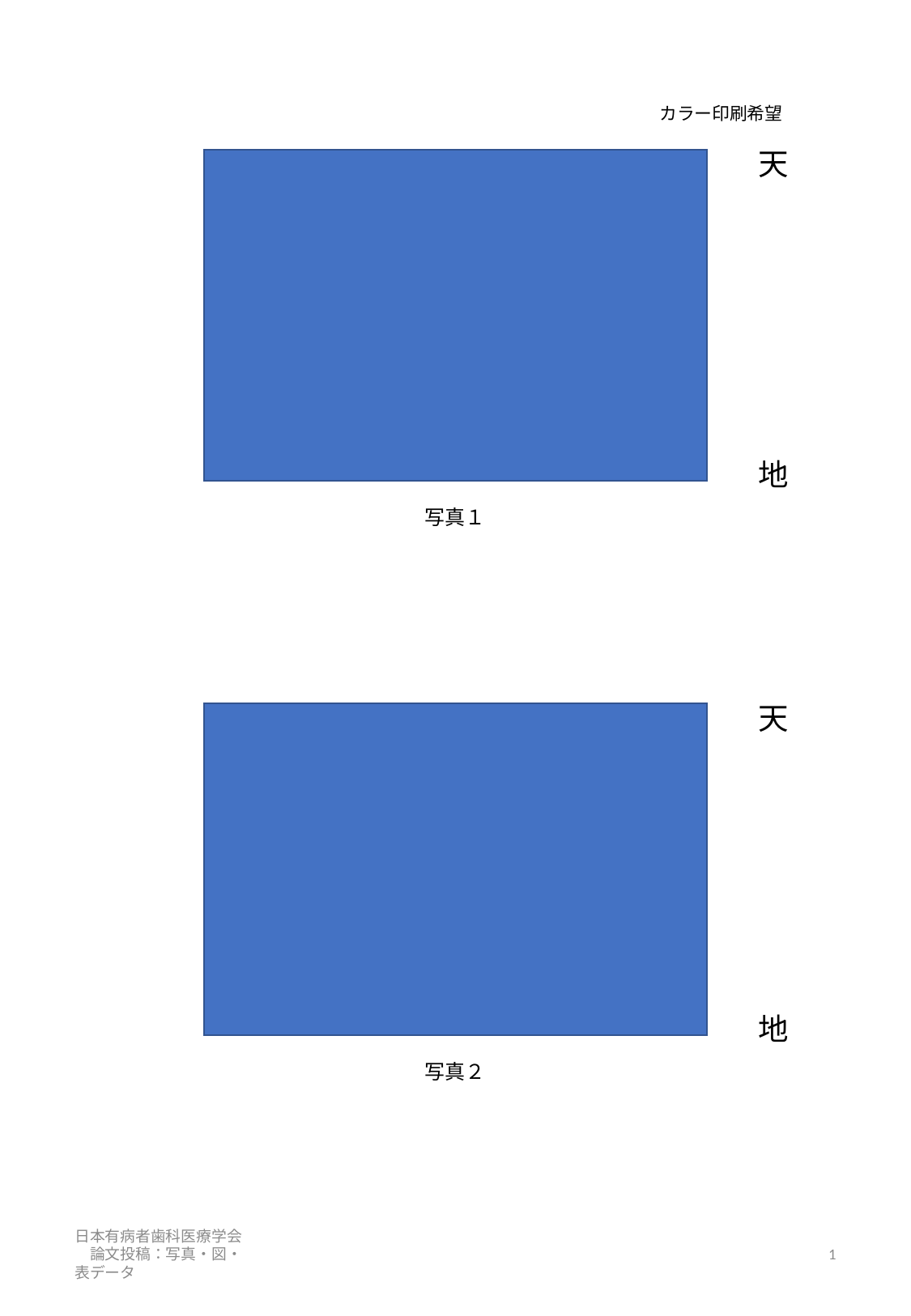

カラー印刷希望
天

地
写真１
天

地
写真２
日本有病者歯科医療学会　論文投稿：写真・図・表データ
1